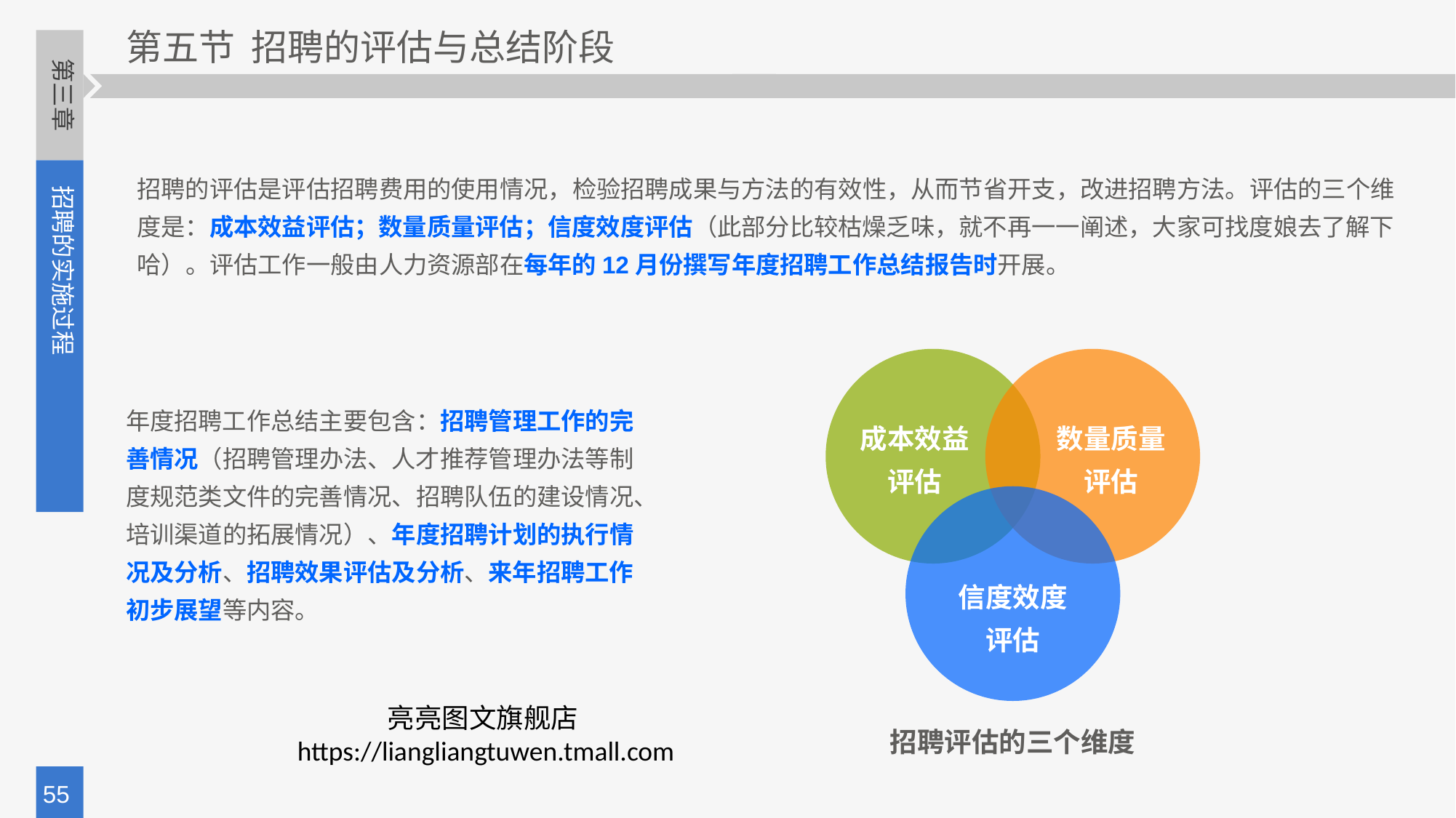

招聘的评估是评估招聘费用的使用情况，检验招聘成果与方法的有效性，从而节省开支，改进招聘方法。评估的三个维度是：成本效益评估；数量质量评估；信度效度评估（此部分比较枯燥乏味，就不再一一阐述，大家可找度娘去了解下哈）。评估工作一般由人力资源部在每年的12月份撰写年度招聘工作总结报告时开展。

成本效益评估

数量质量评估
年度招聘工作总结主要包含：招聘管理工作的完善情况（招聘管理办法、人才推荐管理办法等制度规范类文件的完善情况、招聘队伍的建设情况、培训渠道的拓展情况）、年度招聘计划的执行情况及分析、招聘效果评估及分析、来年招聘工作初步展望等内容。

信度效度评估
亮亮图文旗舰店  https://liangliangtuwen.tmall.com
招聘评估的三个维度